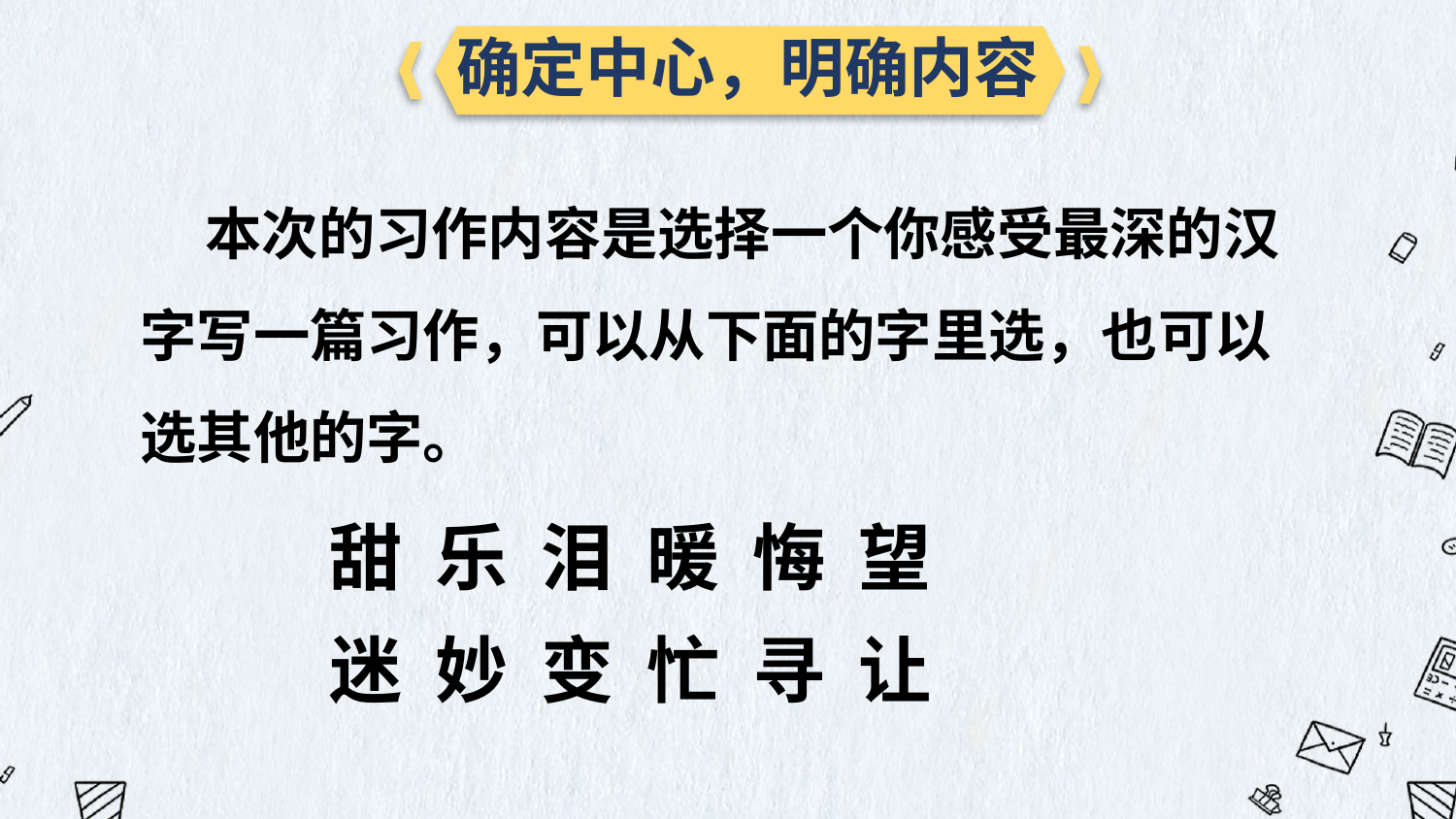

确定中心，明确内容
    本次的习作内容是选择一个你感受最深的汉字写一篇习作，可以从下面的字里选，也可以选其他的字。
甜  乐  泪  暖  悔  望
迷  妙  变  忙  寻  让